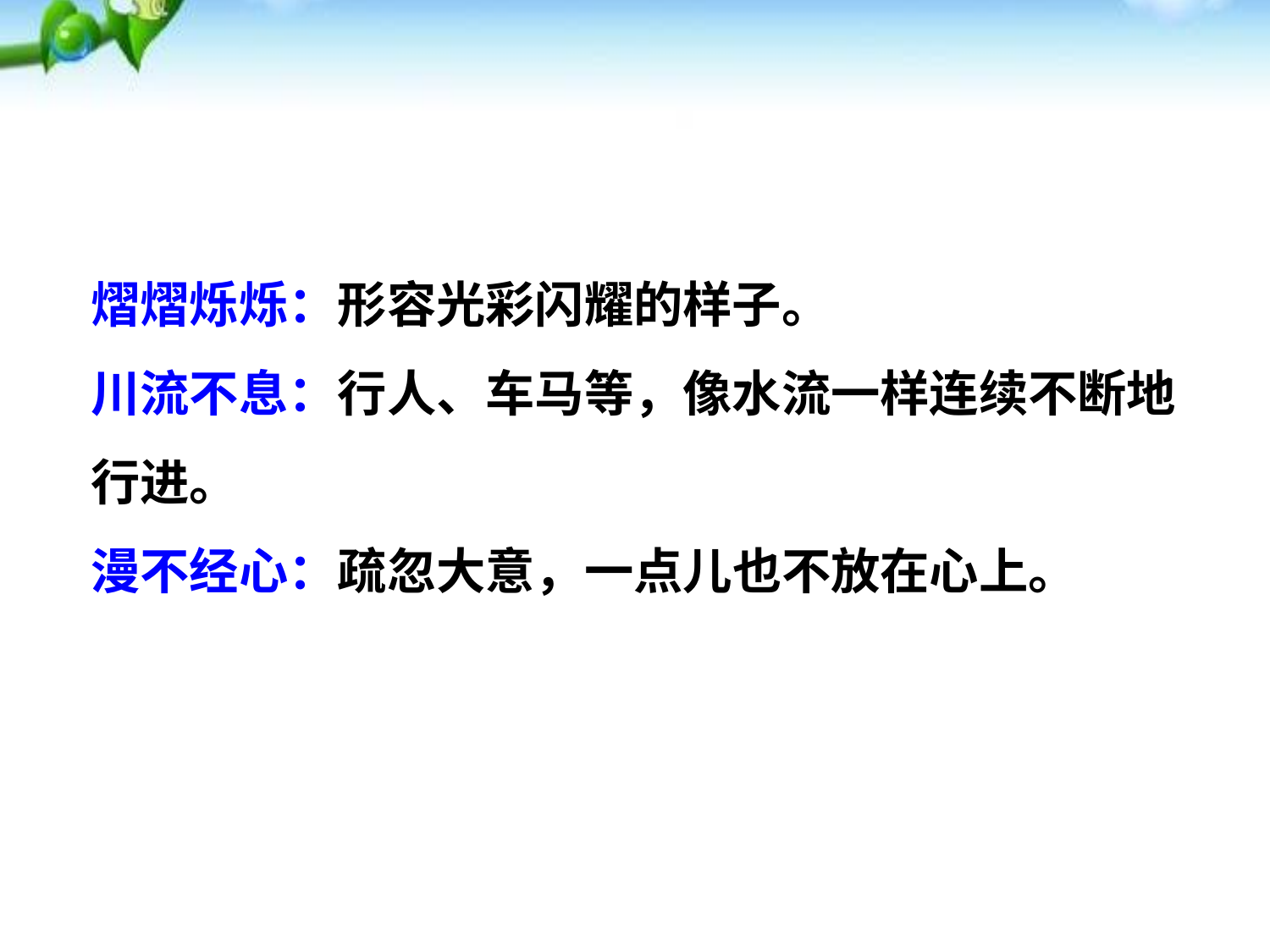

熠熠烁烁：形容光彩闪耀的样子。
川流不息：行人、车马等，像水流一样连续不断地行进。
漫不经心：疏忽大意，一点儿也不放在心上。